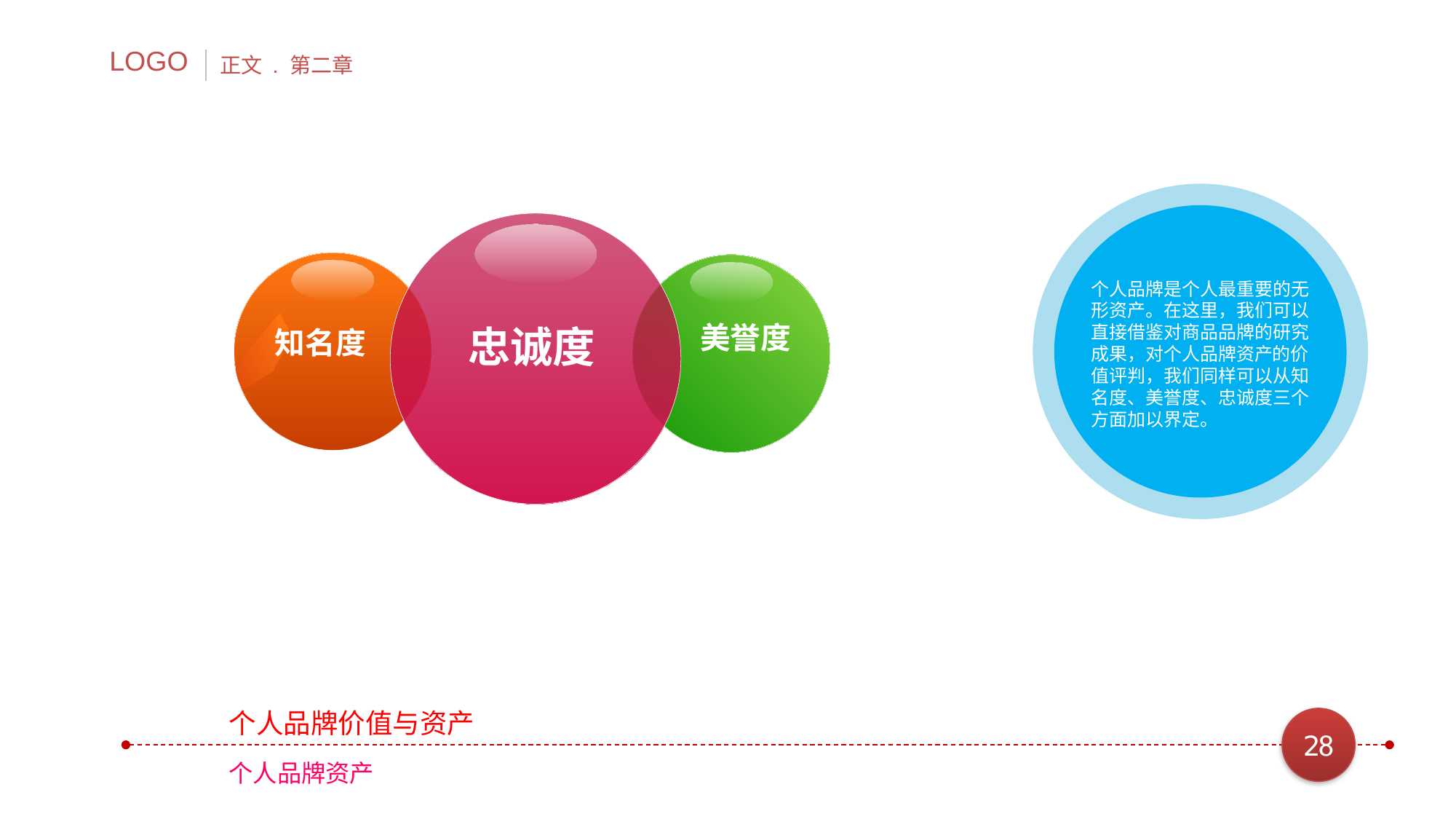

个人品牌是个人最重要的无形资产。在这里，我们可以直接借鉴对商品品牌的研究成果，对个人品牌资产的价值评判，我们同样可以从知名度、美誉度、忠诚度三个方面加以界定。

知名度

美誉度
忠诚度
个人品牌资产